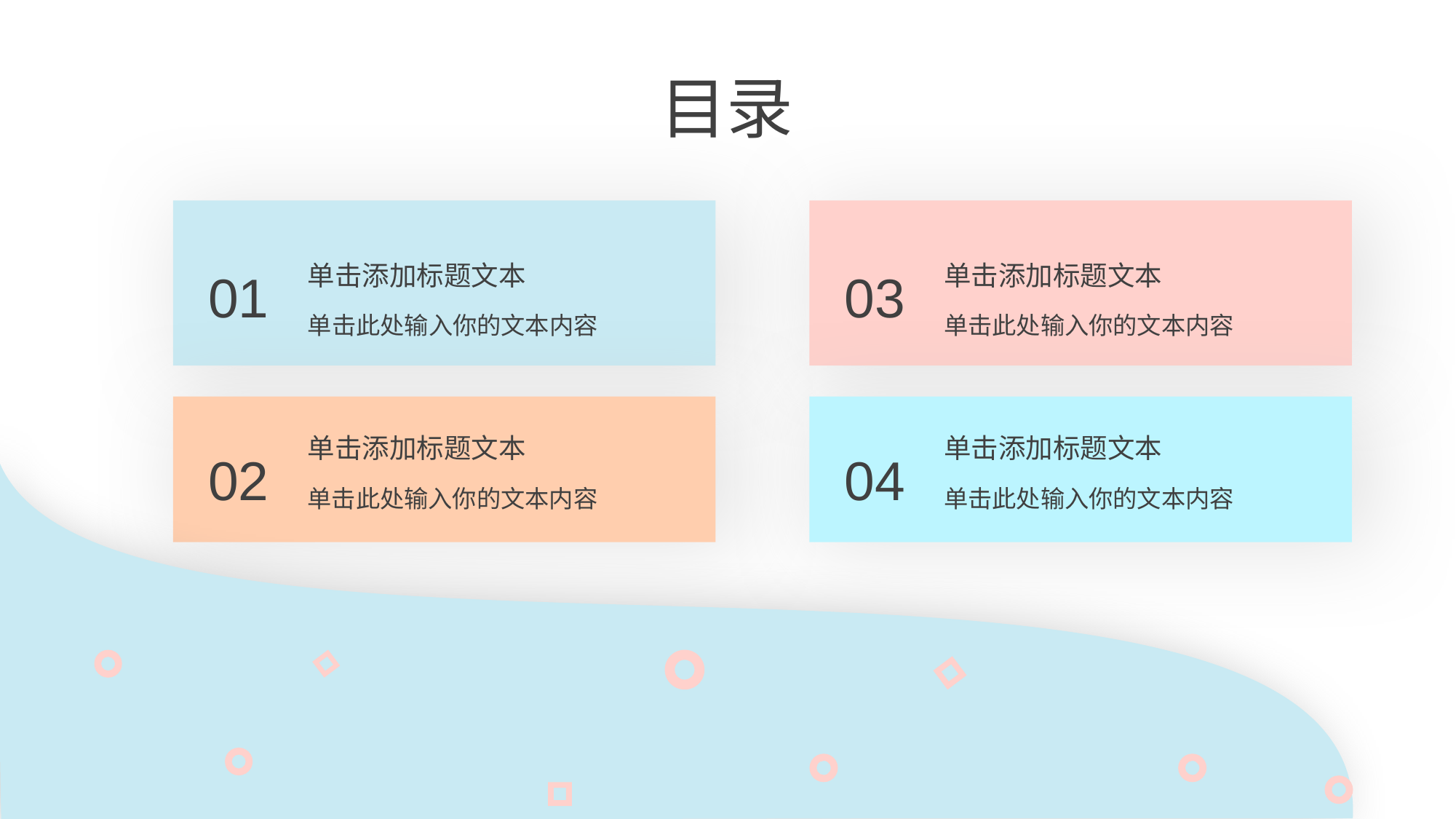

目录

单击添加标题文本
01
单击此处输入你的文本内容

单击添加标题文本
03
单击此处输入你的文本内容

单击添加标题文本
02
单击此处输入你的文本内容

单击添加标题文本
04
单击此处输入你的文本内容